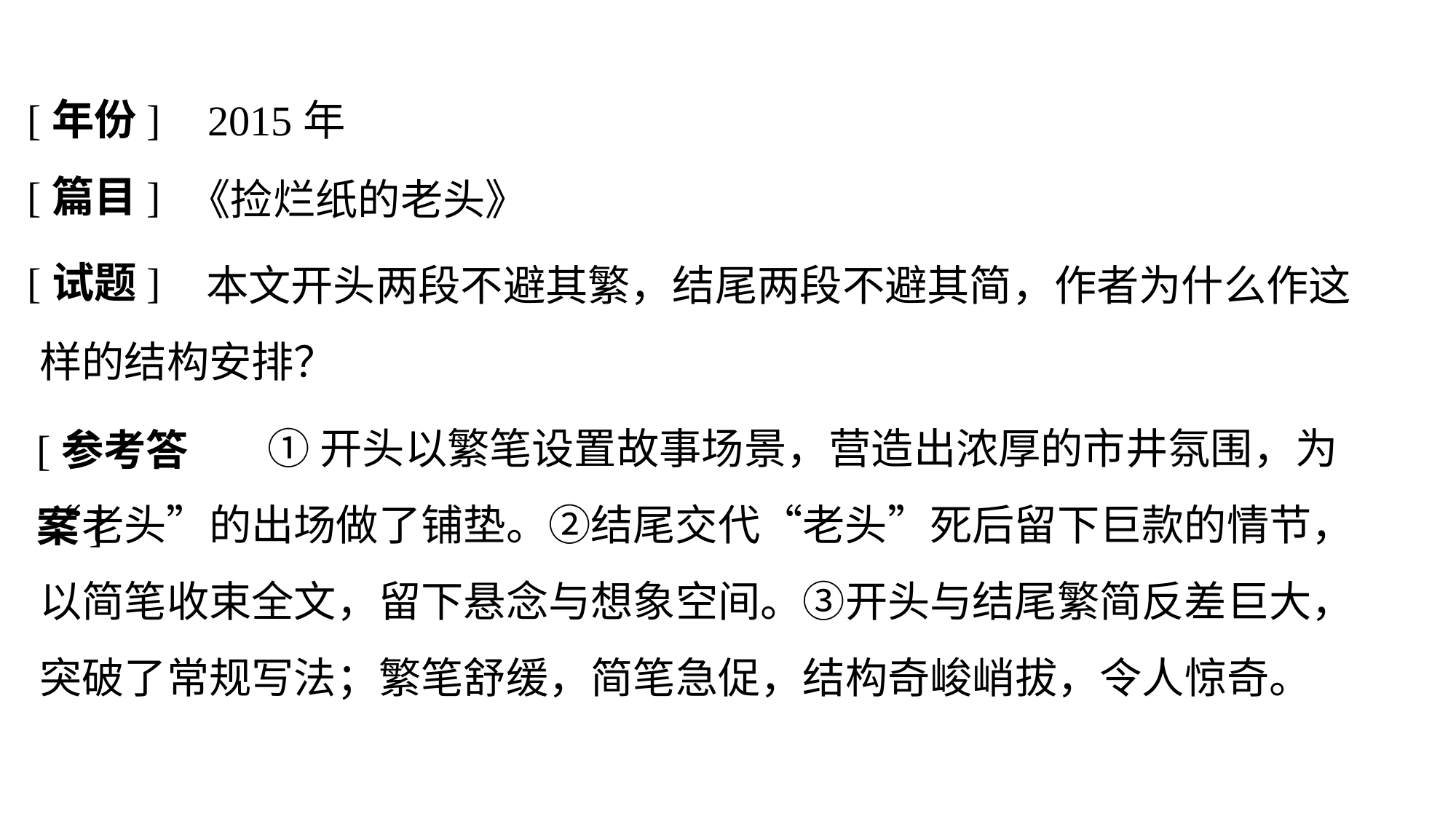

[年份]
2015年
[篇目]
《捡烂纸的老头》
[试题]
	     本文开头两段不避其繁，结尾两段不避其简，作者为什么作这样的结构安排？
		 ①开头以繁笔设置故事场景，营造出浓厚的市井氛围，为“老头”的出场做了铺垫。②结尾交代“老头”死后留下巨款的情节，以简笔收束全文，留下悬念与想象空间。③开头与结尾繁简反差巨大，突破了常规写法；繁笔舒缓，简笔急促，结构奇峻峭拔，令人惊奇。
[参考答案]